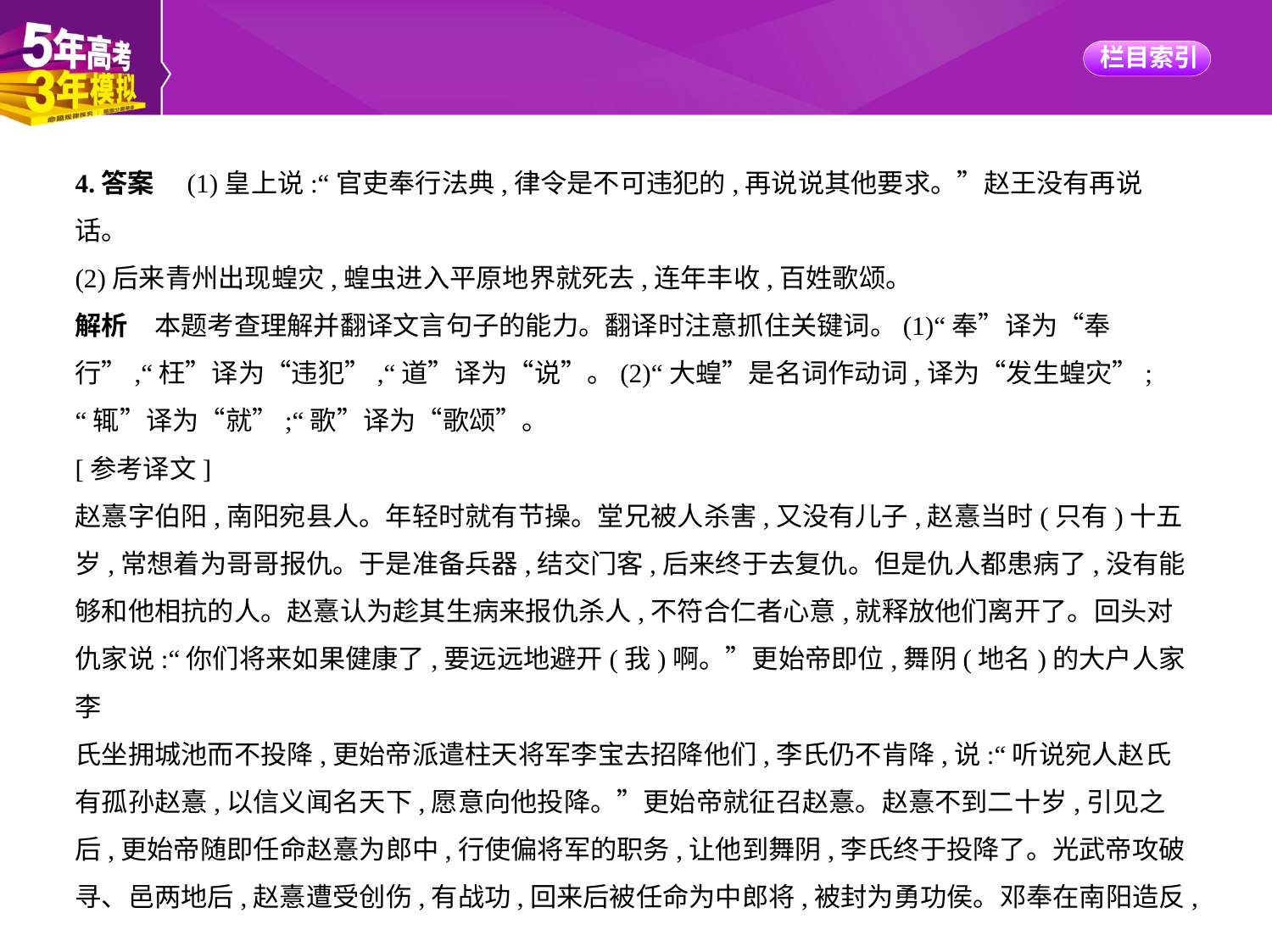

4.答案　(1)皇上说:“官吏奉行法典,律令是不可违犯的,再说说其他要求。”赵王没有再说
话。
(2)后来青州出现蝗灾,蝗虫进入平原地界就死去,连年丰收,百姓歌颂。
解析　本题考查理解并翻译文言句子的能力。翻译时注意抓住关键词。(1)“奉”译为“奉
行”,“枉”译为“违犯”,“道”译为“说”。(2)“大蝗”是名词作动词,译为“发生蝗灾”;
“辄”译为“就”;“歌”译为“歌颂”。
[参考译文]
赵憙字伯阳,南阳宛县人。年轻时就有节操。堂兄被人杀害,又没有儿子,赵憙当时(只有)十五
岁,常想着为哥哥报仇。于是准备兵器,结交门客,后来终于去复仇。但是仇人都患病了,没有能
够和他相抗的人。赵憙认为趁其生病来报仇杀人,不符合仁者心意,就释放他们离开了。回头对
仇家说:“你们将来如果健康了,要远远地避开(我)啊。”更始帝即位,舞阴(地名)的大户人家李
氏坐拥城池而不投降,更始帝派遣柱天将军李宝去招降他们,李氏仍不肯降,说:“听说宛人赵氏
有孤孙赵憙,以信义闻名天下,愿意向他投降。”更始帝就征召赵憙。赵憙不到二十岁,引见之
后,更始帝随即任命赵憙为郎中,行使偏将军的职务,让他到舞阴,李氏终于投降了。光武帝攻破
寻、邑两地后,赵憙遭受创伤,有战功,回来后被任命为中郎将,被封为勇功侯。邓奉在南阳造反,